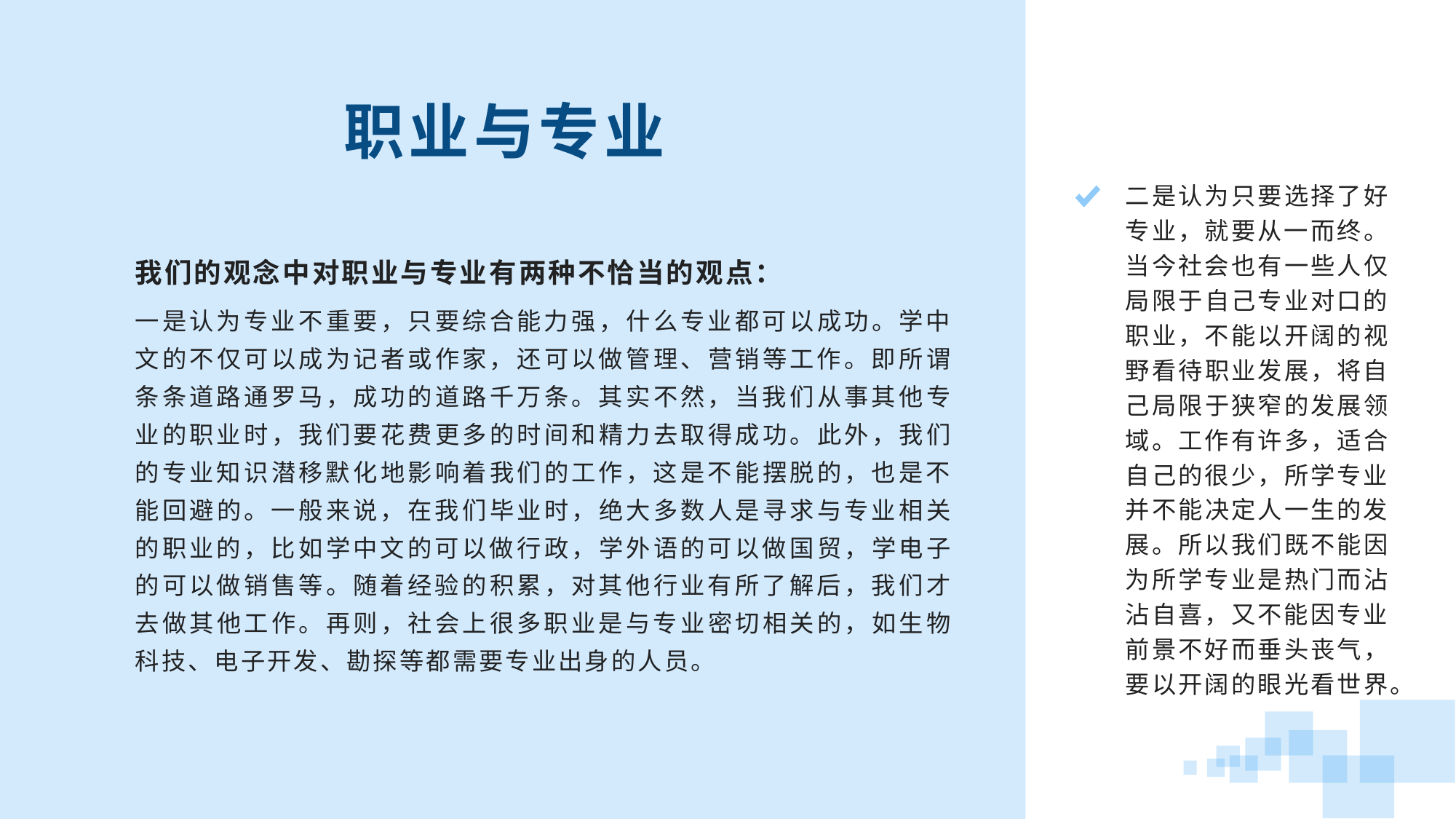

职业与专业
二是认为只要选择了好专业，就要从一而终。
当今社会也有一些人仅局限于自己专业对口的职业，不能以开阔的视野看待职业发展，将自己局限于狭窄的发展领域。工作有许多，适合自己的很少，所学专业并不能决定人一生的发展。所以我们既不能因为所学专业是热门而沾沾自喜，又不能因专业前景不好而垂头丧气，要以开阔的眼光看世界。

我们的观念中对职业与专业有两种不恰当的观点：
一是认为专业不重要，只要综合能力强，什么专业都可以成功。学中文的不仅可以成为记者或作家，还可以做管理、营销等工作。即所谓条条道路通罗马，成功的道路千万条。其实不然，当我们从事其他专业的职业时，我们要花费更多的时间和精力去取得成功。此外，我们的专业知识潜移默化地影响着我们的工作，这是不能摆脱的，也是不能回避的。一般来说，在我们毕业时，绝大多数人是寻求与专业相关的职业的，比如学中文的可以做行政，学外语的可以做国贸，学电子的可以做销售等。随着经验的积累，对其他行业有所了解后，我们才去做其他工作。再则，社会上很多职业是与专业密切相关的，如生物科技、电子开发、勘探等都需要专业出身的人员。